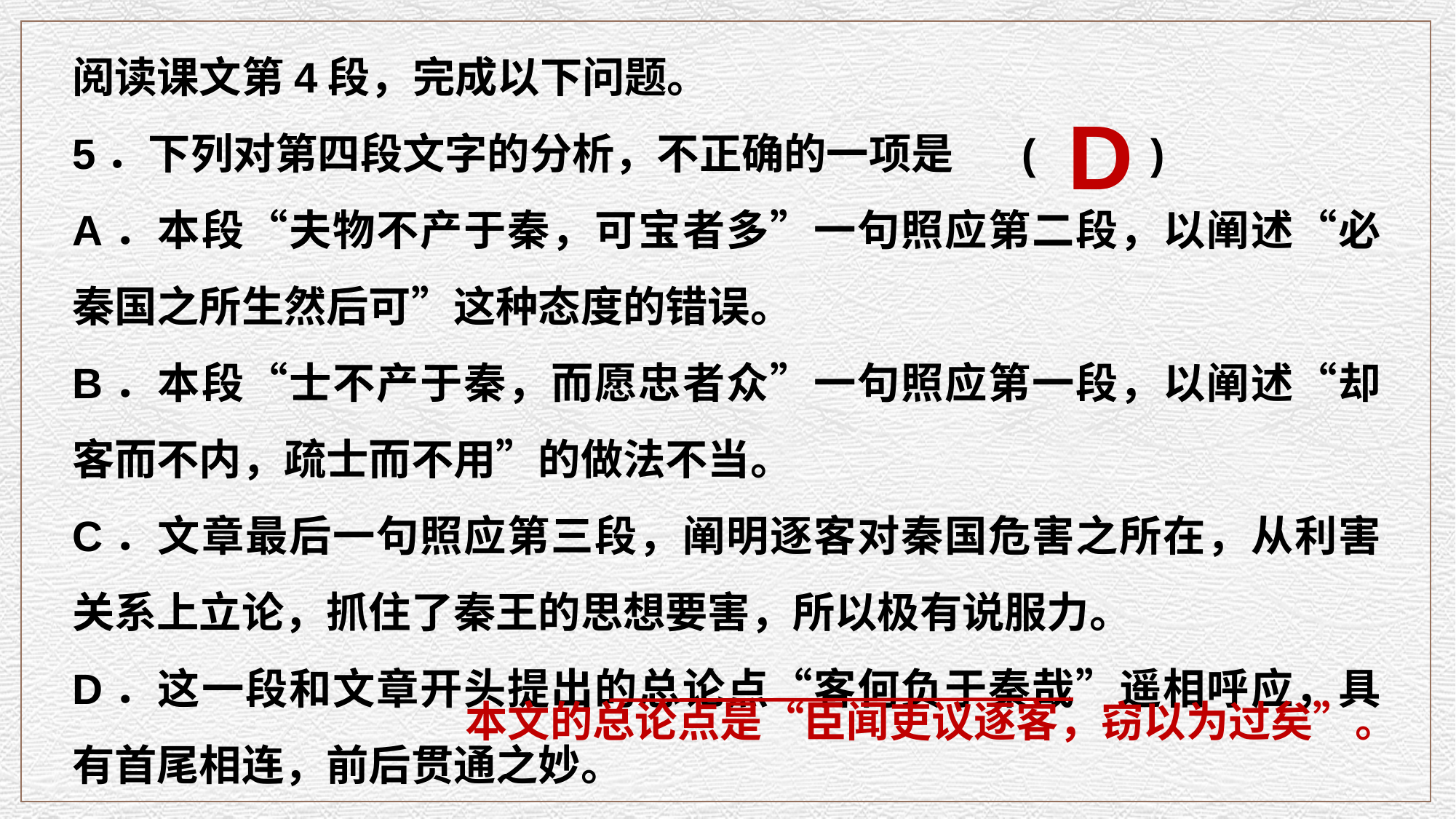

阅读课文第4段，完成以下问题。
5．下列对第四段文字的分析，不正确的一项是      (　　 )
A．本段“夫物不产于秦，可宝者多”一句照应第二段，以阐述“必秦国之所生然后可”这种态度的错误。
B．本段“士不产于秦，而愿忠者众”一句照应第一段，以阐述“却客而不内，疏士而不用”的做法不当。
C．文章最后一句照应第三段，阐明逐客对秦国危害之所在，从利害关系上立论，抓住了秦王的思想要害，所以极有说服力。
D．这一段和文章开头提出的总论点“客何负于秦哉”遥相呼应，具有首尾相连，前后贯通之妙。
D
本文的总论点是“臣闻吏议逐客，窃以为过矣”。